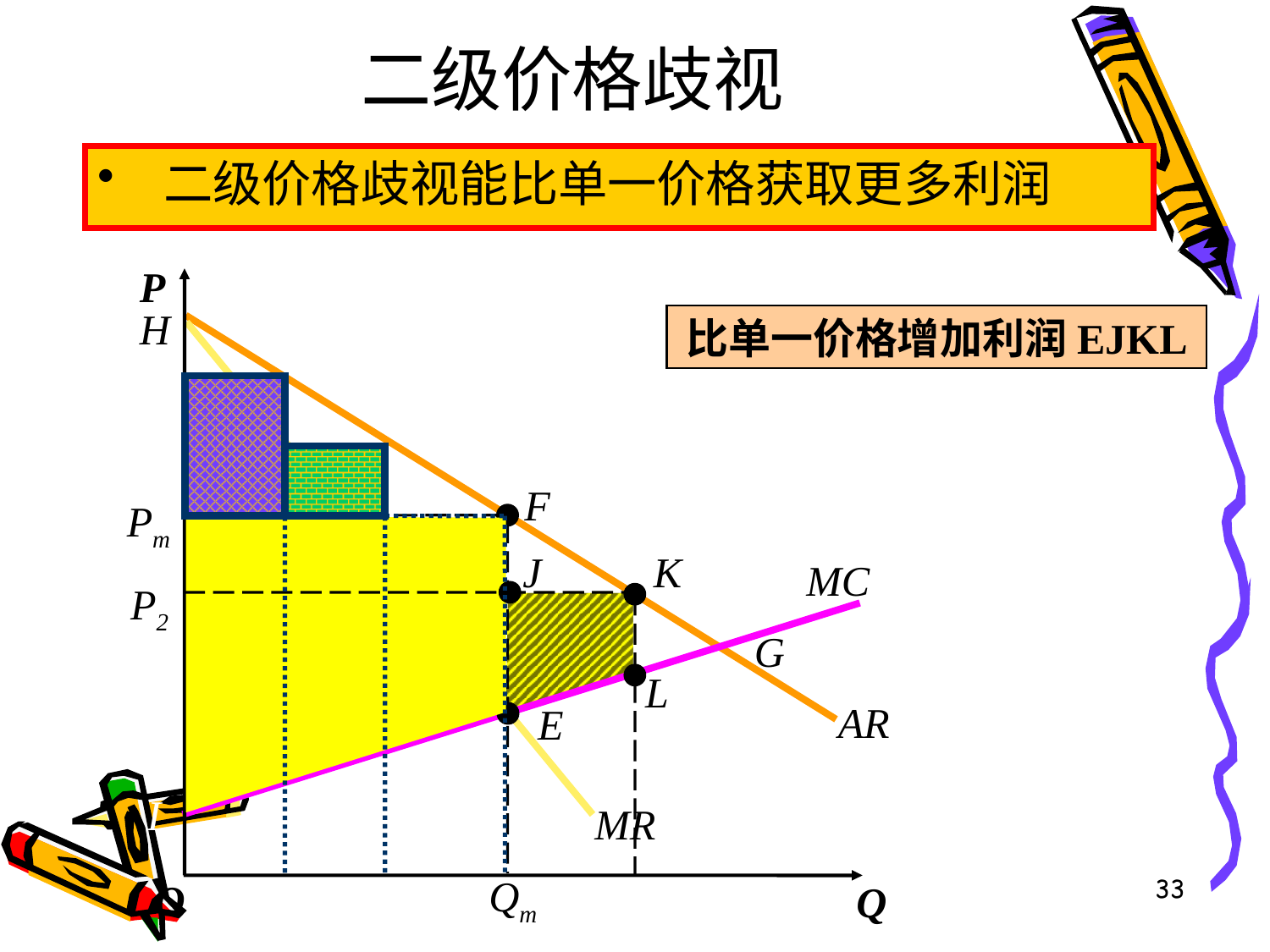

# 二级价格歧视
二级价格歧视能比单一价格获取更多利润
P

O
Q

H
比单一价格增加利润EJKL

AR

MR

F
Pm

E

Qm

J
K
P2

L

Q2
MC

G
I
33